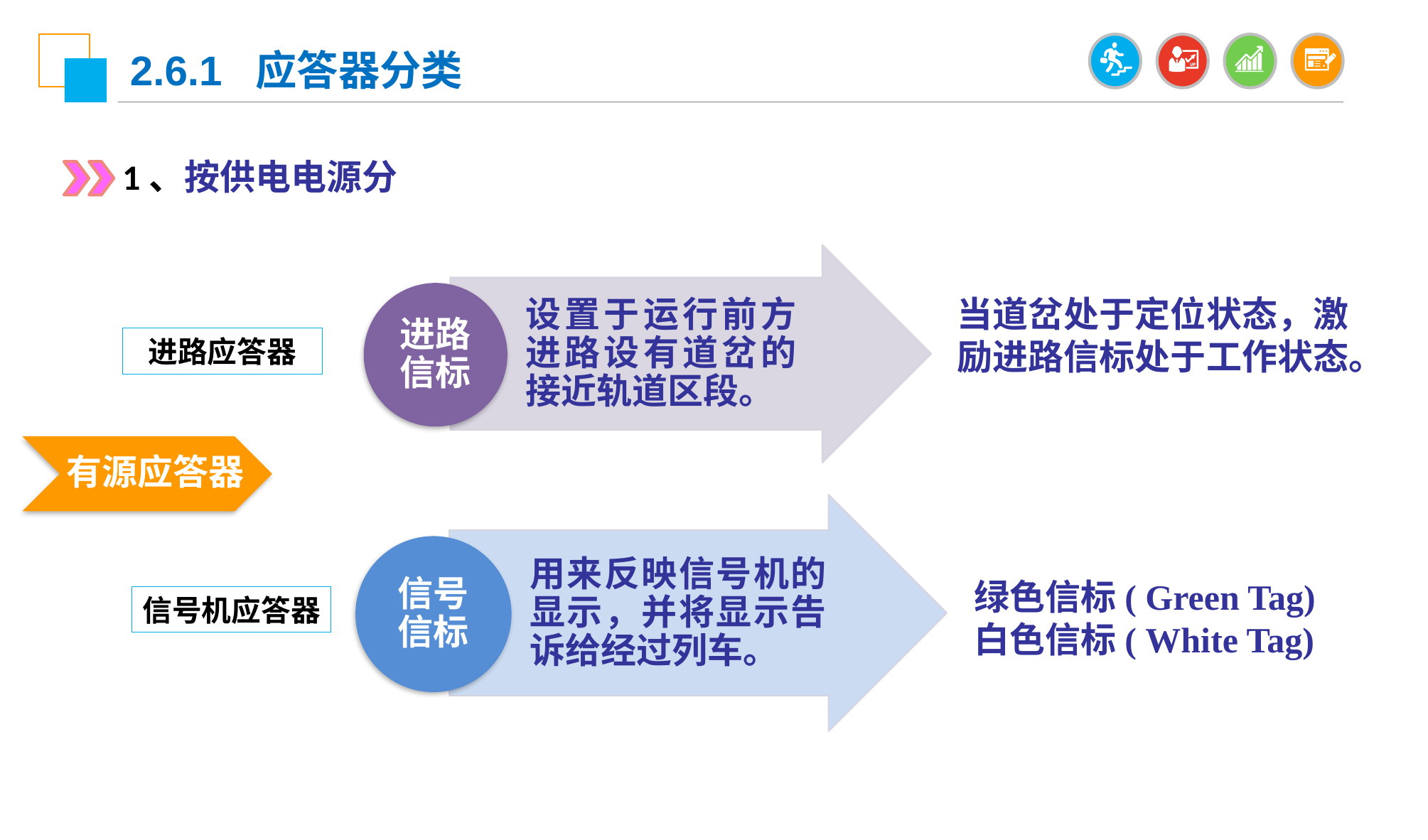

2.6.1  应答器分类
1、按供电电源分

设置于运行前方进路设有道岔的接近轨道区段。

进路信标
当道岔处于定位状态，激励进路信标处于工作状态。
进路应答器

有源应答器

用来反映信号机的显示，并将显示告诉给经过列车。

信号信标
绿色信标( Green Tag) 白色信标( White Tag)
信号机应答器